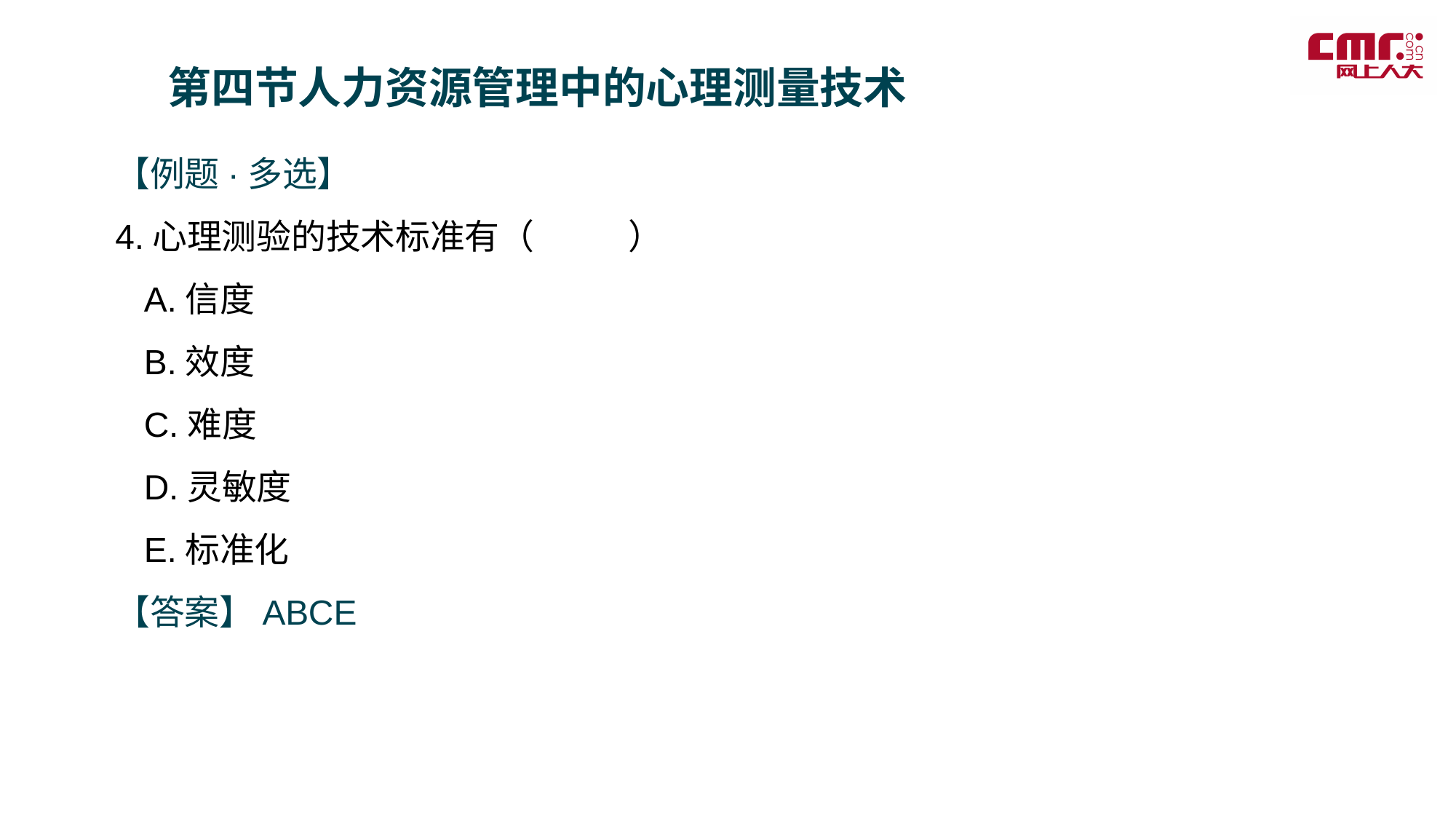

第四节人力资源管理中的心理测量技术
【例题·多选】
4.心理测验的技术标准有（            ）
   A.信度
   B.效度
   C.难度
   D.灵敏度
   E.标准化
【答案】ABCE